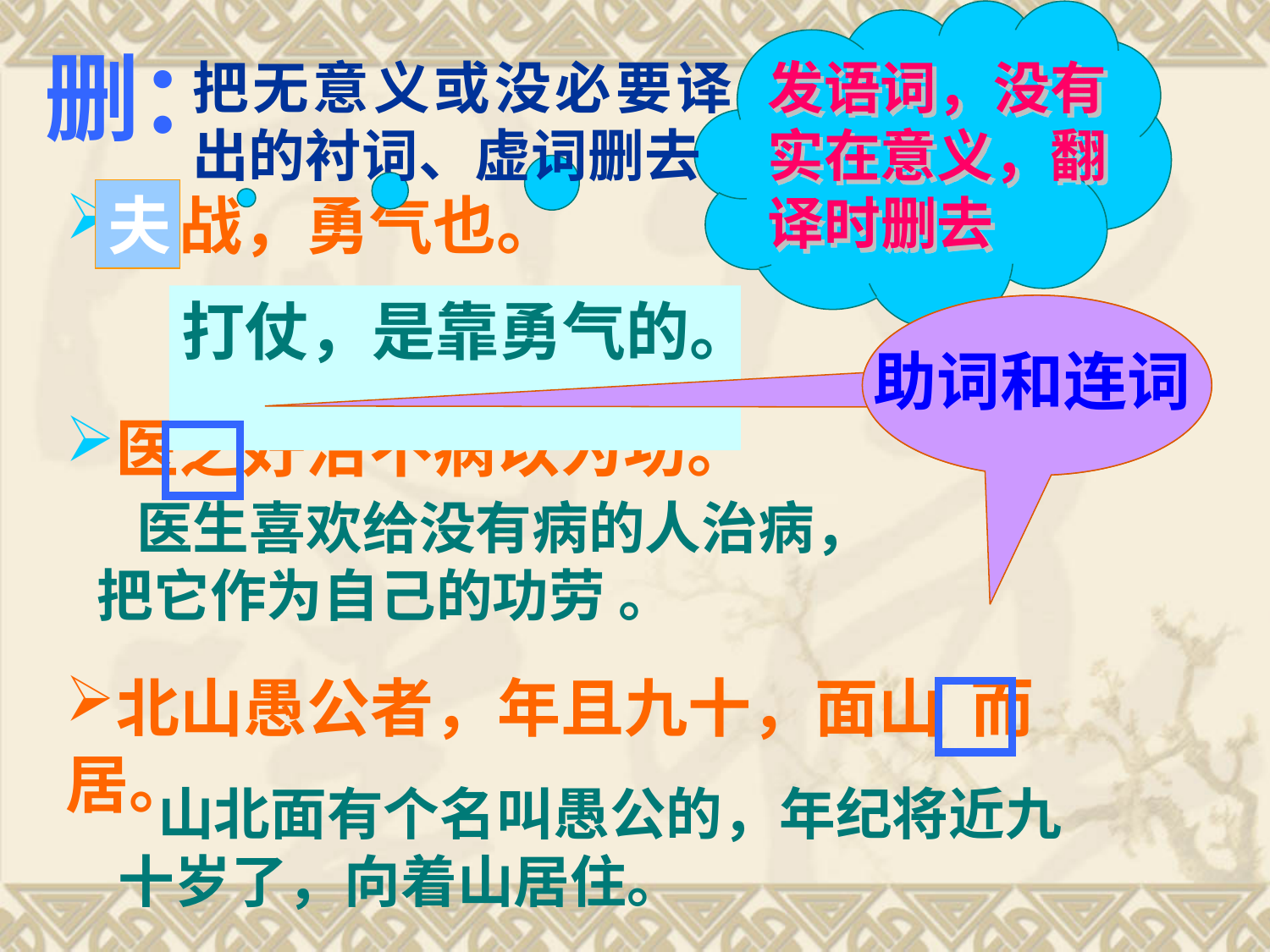

发语词，没有实在意义，翻译时删去
删：

把无意义或没必要译出的衬词、虚词删去

夫战，勇气也。
夫
打仗，是靠勇气的。

助词和连词
医之好治不病以为功。

  医生喜欢给没有病的人治病，把它作为自己的功劳 。
北山愚公者，年且九十，面山  而  居。
  山北面有个名叫愚公的，年纪将近九十岁了，向着山居住。